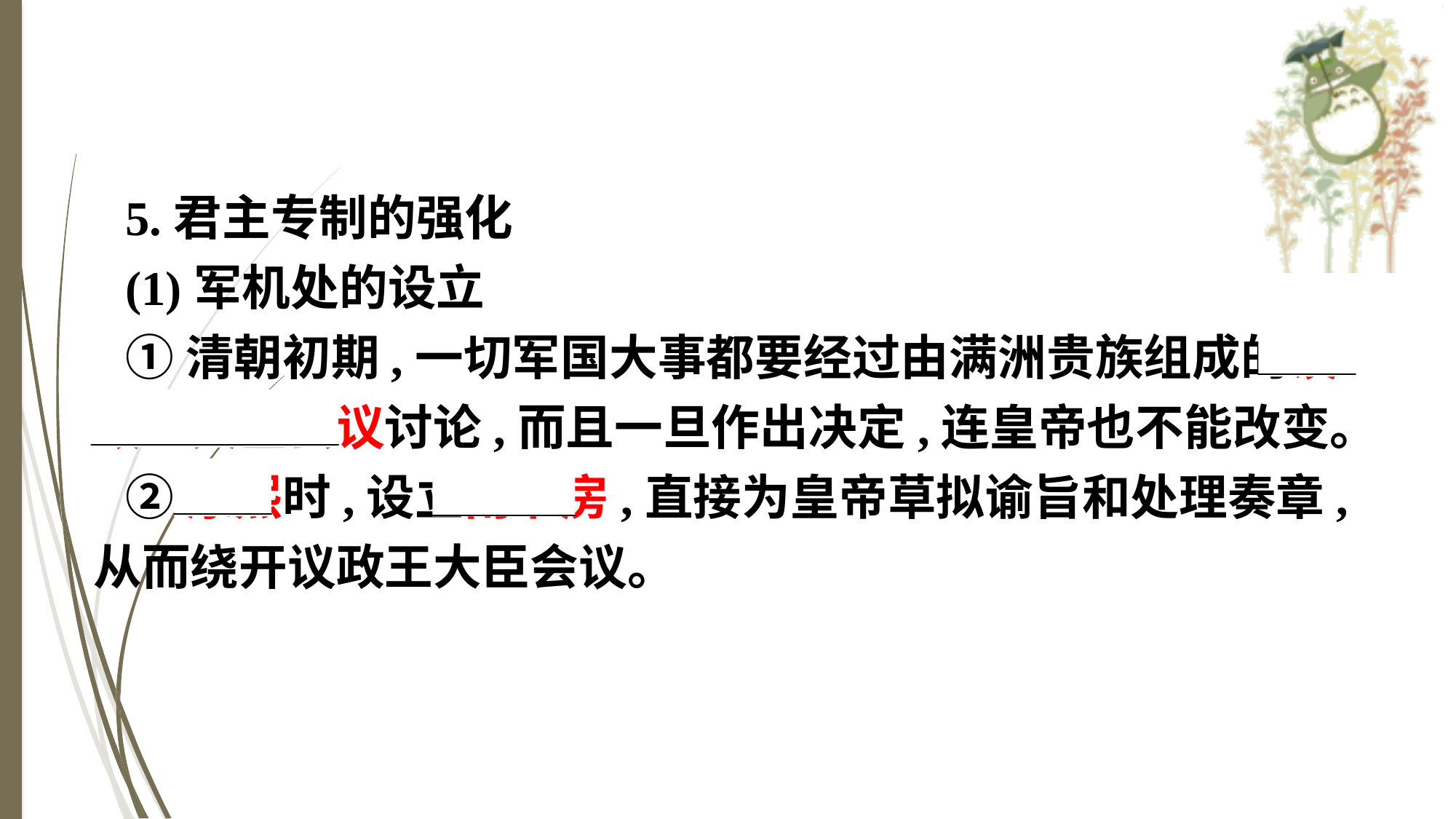

5.君主专制的强化
(1)军机处的设立
①清朝初期,一切军国大事都要经过由满洲贵族组成的议政王大臣会议讨论,而且一旦作出决定,连皇帝也不能改变。
②康熙时,设立南书房,直接为皇帝草拟谕旨和处理奏章,从而绕开议政王大臣会议。